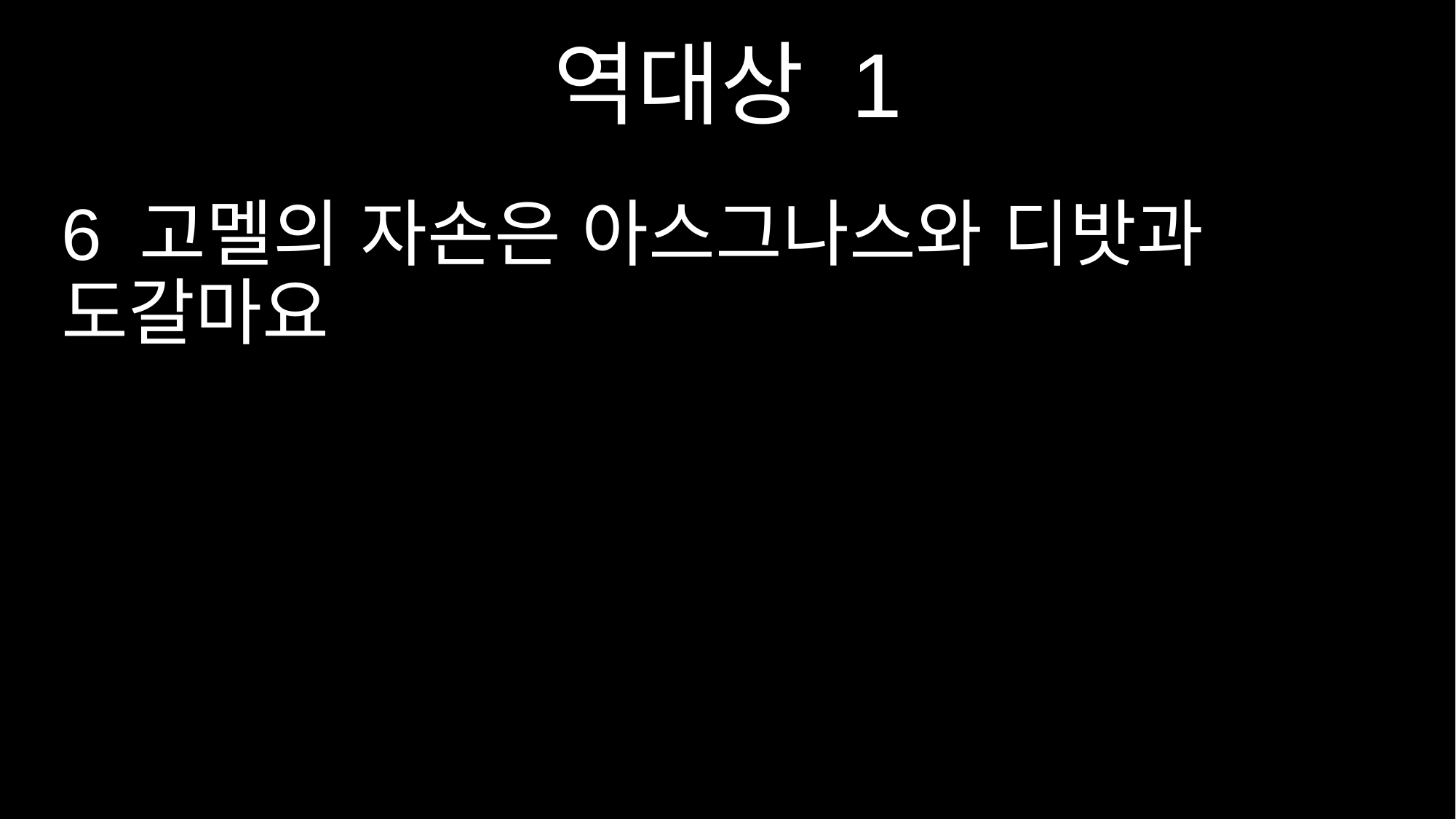

역대상 1
6 고멜의 자손은 아스그나스와 디밧과 도갈마요